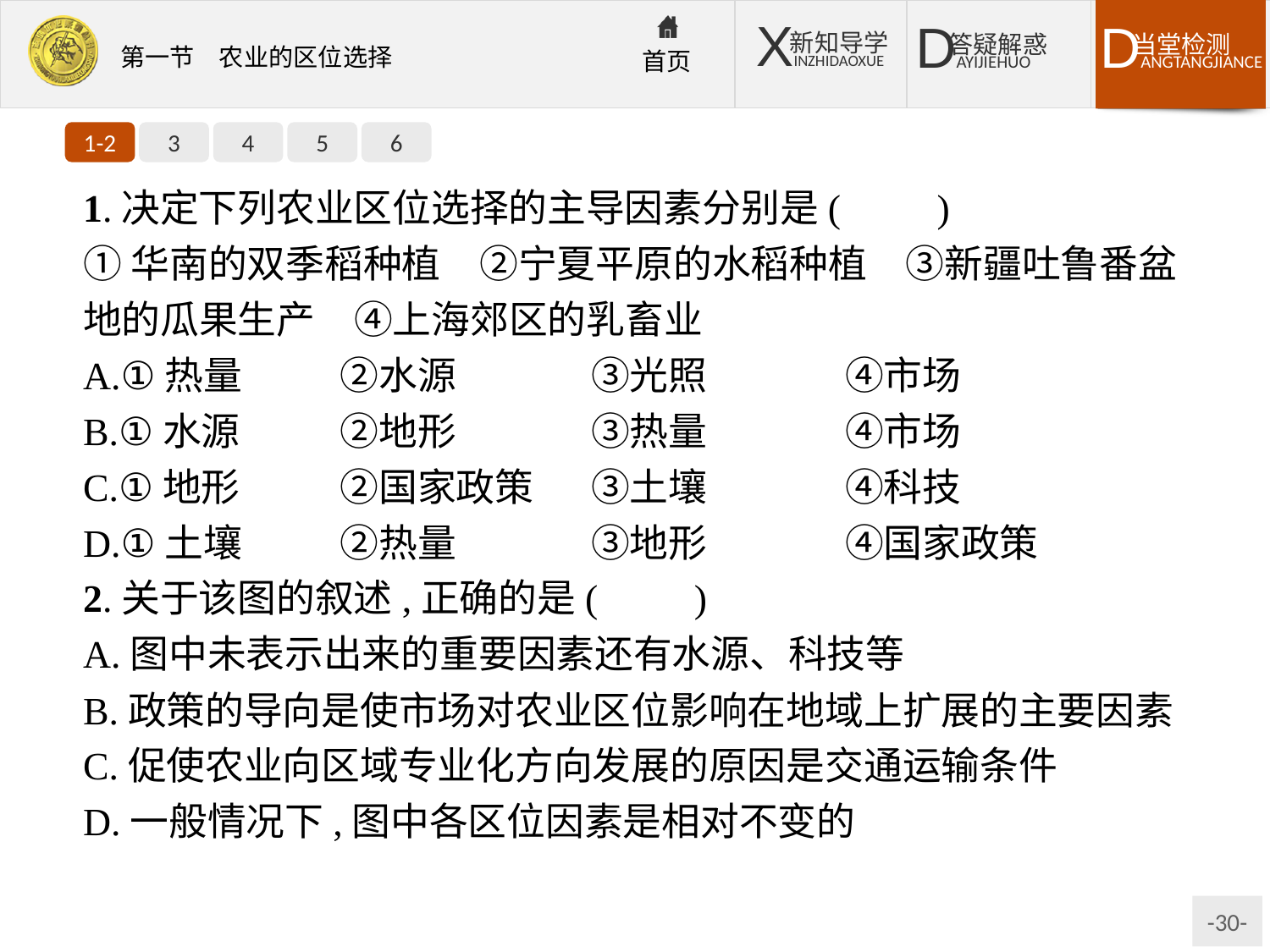

1-2
3
4
5
6
1.决定下列农业区位选择的主导因素分别是(　　)
①华南的双季稻种植　②宁夏平原的水稻种植　③新疆吐鲁番盆地的瓜果生产　④上海郊区的乳畜业
A.①热量　　	②水源　　　	③光照　　	④市场
B.①水源	②地形		③热量		④市场
C.①地形	②国家政策	③土壤		④科技
D.①土壤	②热量		③地形		④国家政策
2.关于该图的叙述,正确的是(　　)
A.图中未表示出来的重要因素还有水源、科技等
B.政策的导向是使市场对农业区位影响在地域上扩展的主要因素
C.促使农业向区域专业化方向发展的原因是交通运输条件
D.一般情况下,图中各区位因素是相对不变的